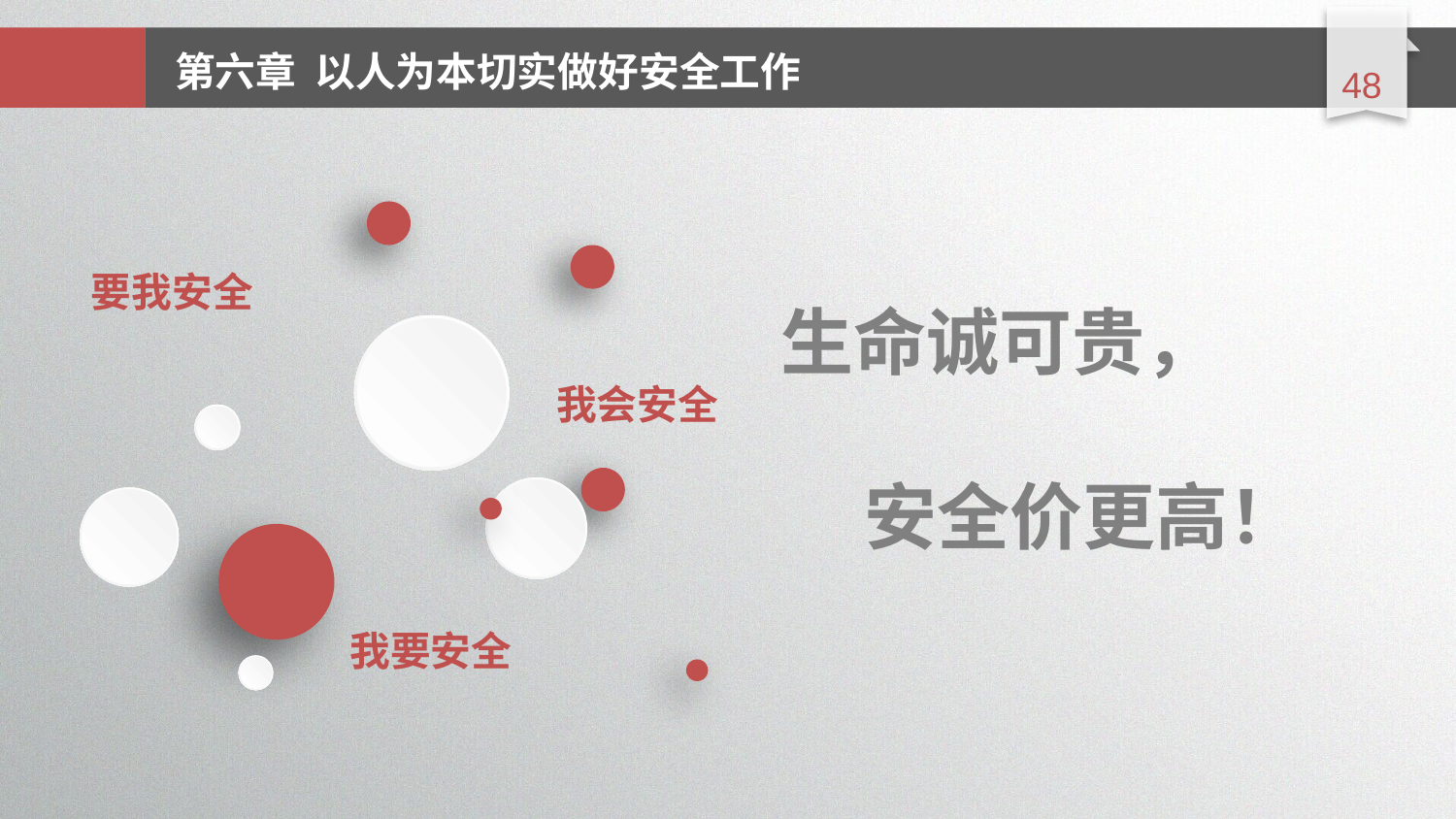

延时符
第六章  以人为本切实做好安全工作

要我安全
生命诚可贵，
    安全价更高！

我会安全

我要安全